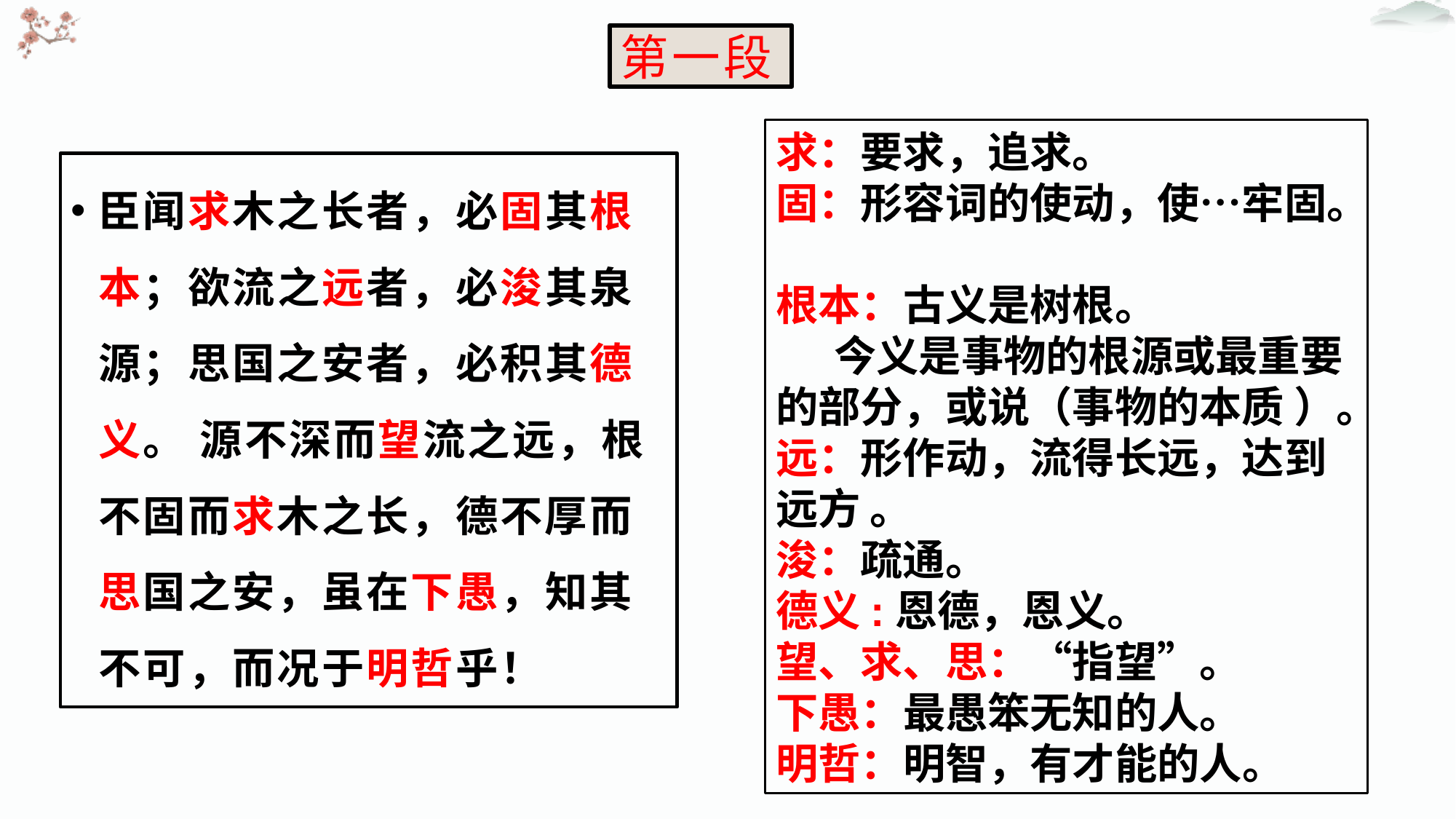

# 第一段
求：要求，追求。
固：形容词的使动，使…牢固。
根本：古义是树根。
     今义是事物的根源或最重要的部分，或说（事物的本质 ）。
远：形作动，流得长远，达到远方 。
浚：疏通。
德义:恩德，恩义。
望、求、思：“指望”。
下愚：最愚笨无知的人。
明哲：明智，有才能的人。
臣闻求木之长者，必固其根本；欲流之远者，必浚其泉源；思国之安者，必积其德义。 源不深而望流之远，根不固而求木之长，德不厚而思国之安，虽在下愚，知其不可，而况于明哲乎！